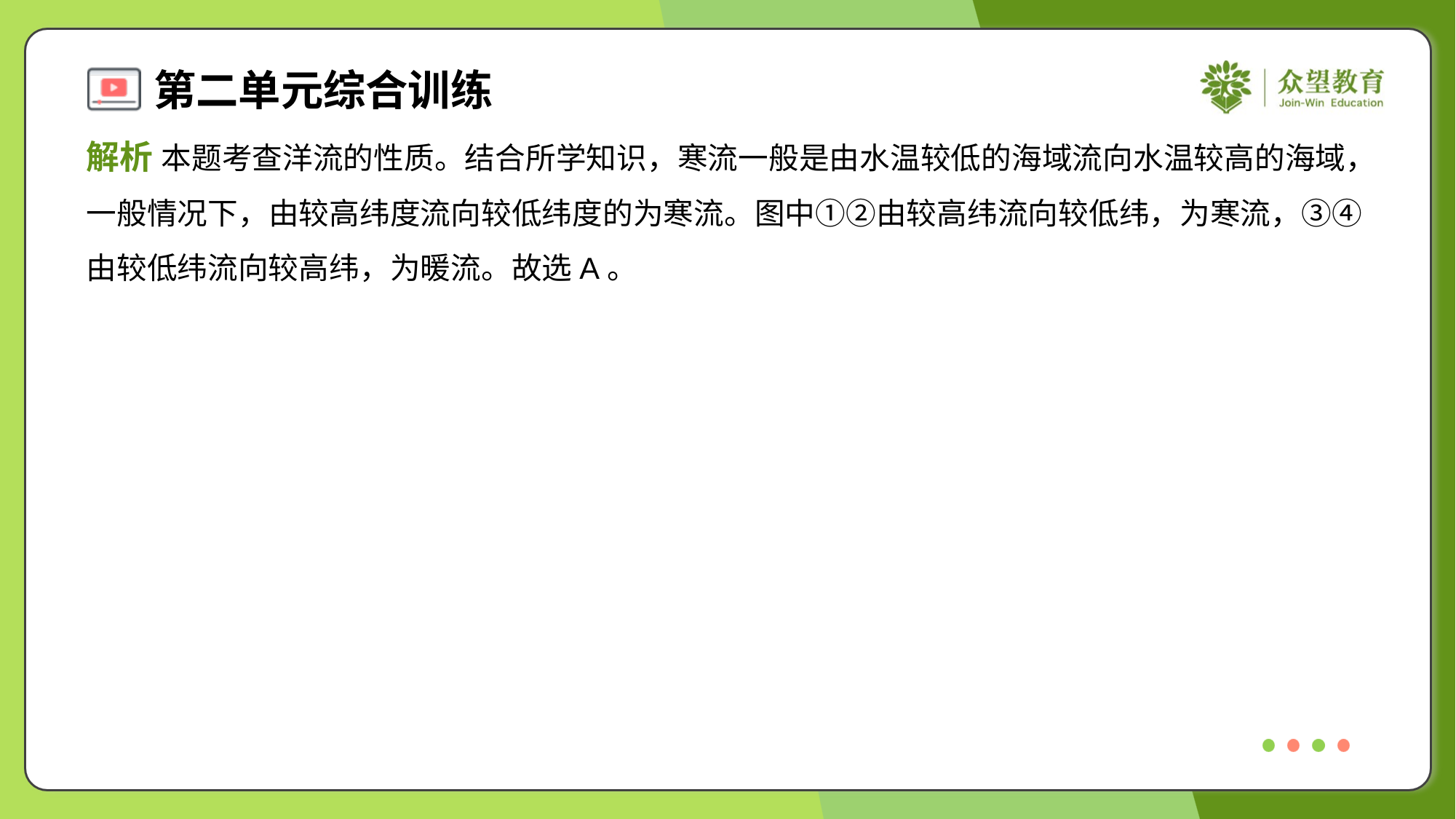

解析 本题考查洋流的性质。结合所学知识，寒流一般是由水温较低的海域流向水温较高的海域，
一般情况下，由较高纬度流向较低纬度的为寒流。图中①②由较高纬流向较低纬，为寒流，③④
由较低纬流向较高纬，为暖流。故选A。